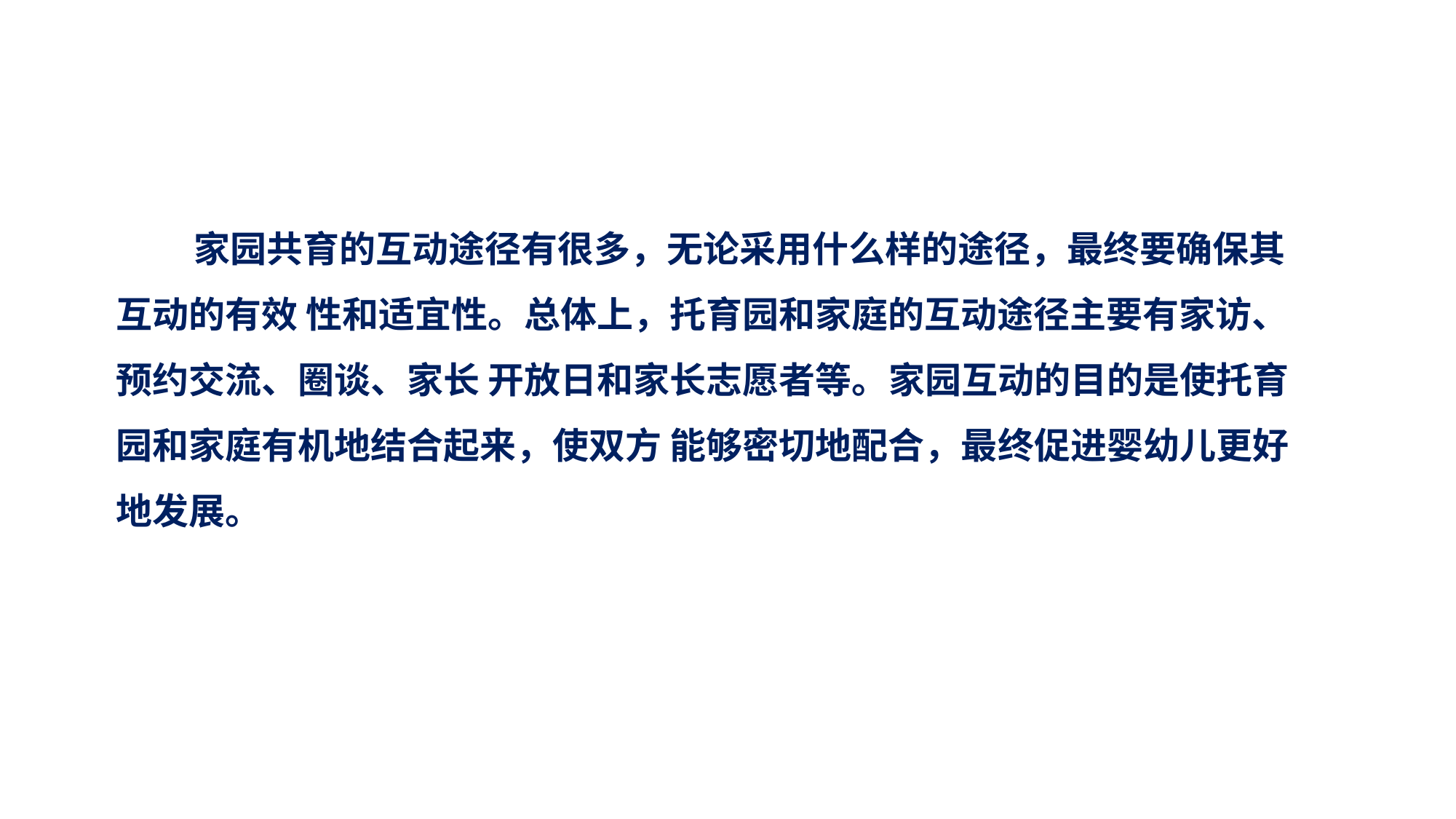

家园共育的互动途径有很多，无论采用什么样的途径，最终要确保其互动的有效 性和适宜性。总体上，托育园和家庭的互动途径主要有家访、预约交流、圈谈、家长 开放日和家长志愿者等。家园互动的目的是使托育园和家庭有机地结合起来，使双方 能够密切地配合，最终促进婴幼儿更好地发展。